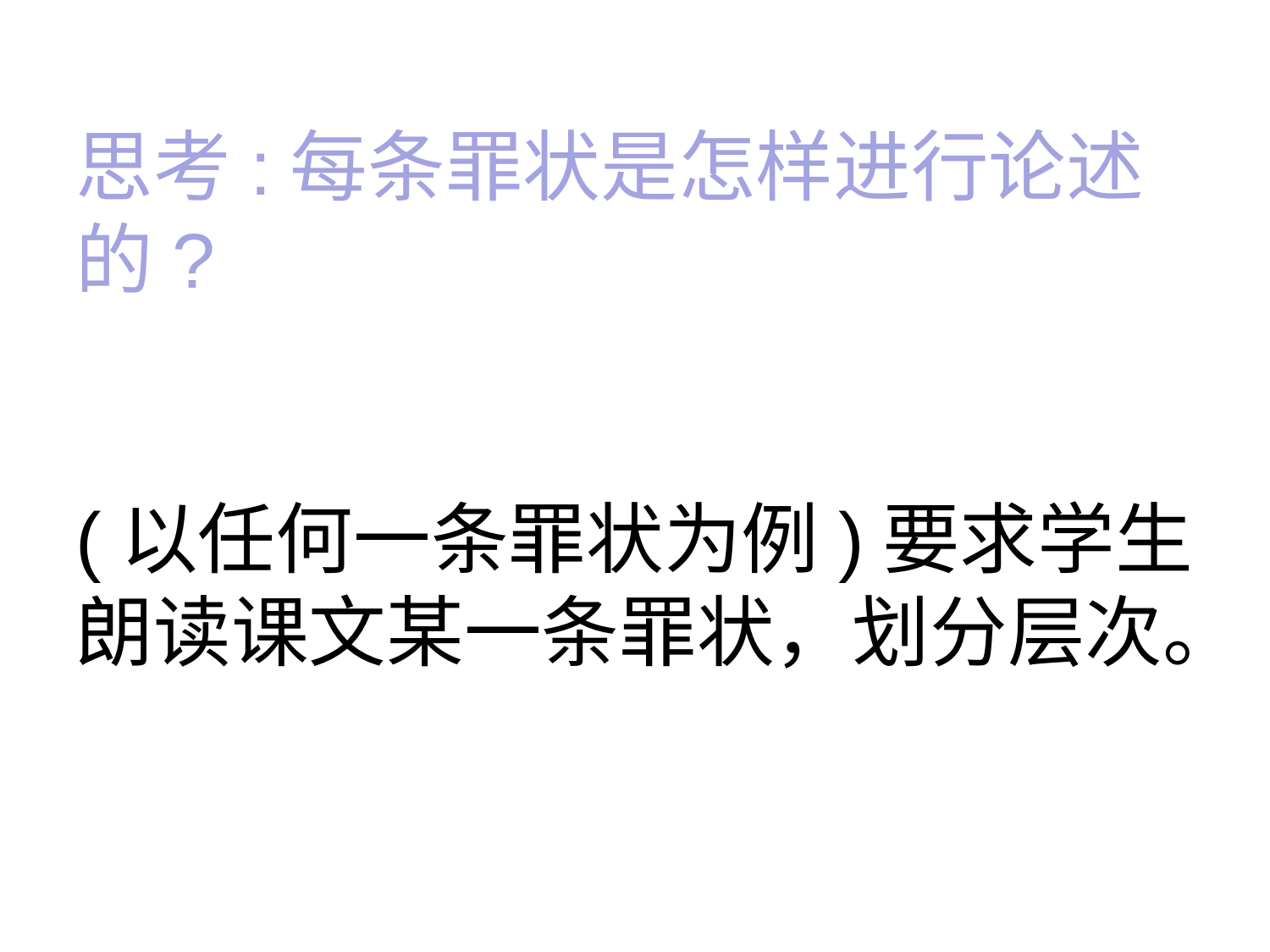

# 思考:每条罪状是怎样进行论述的? (以任何一条罪状为例)要求学生朗读课文某一条罪状，划分层次。